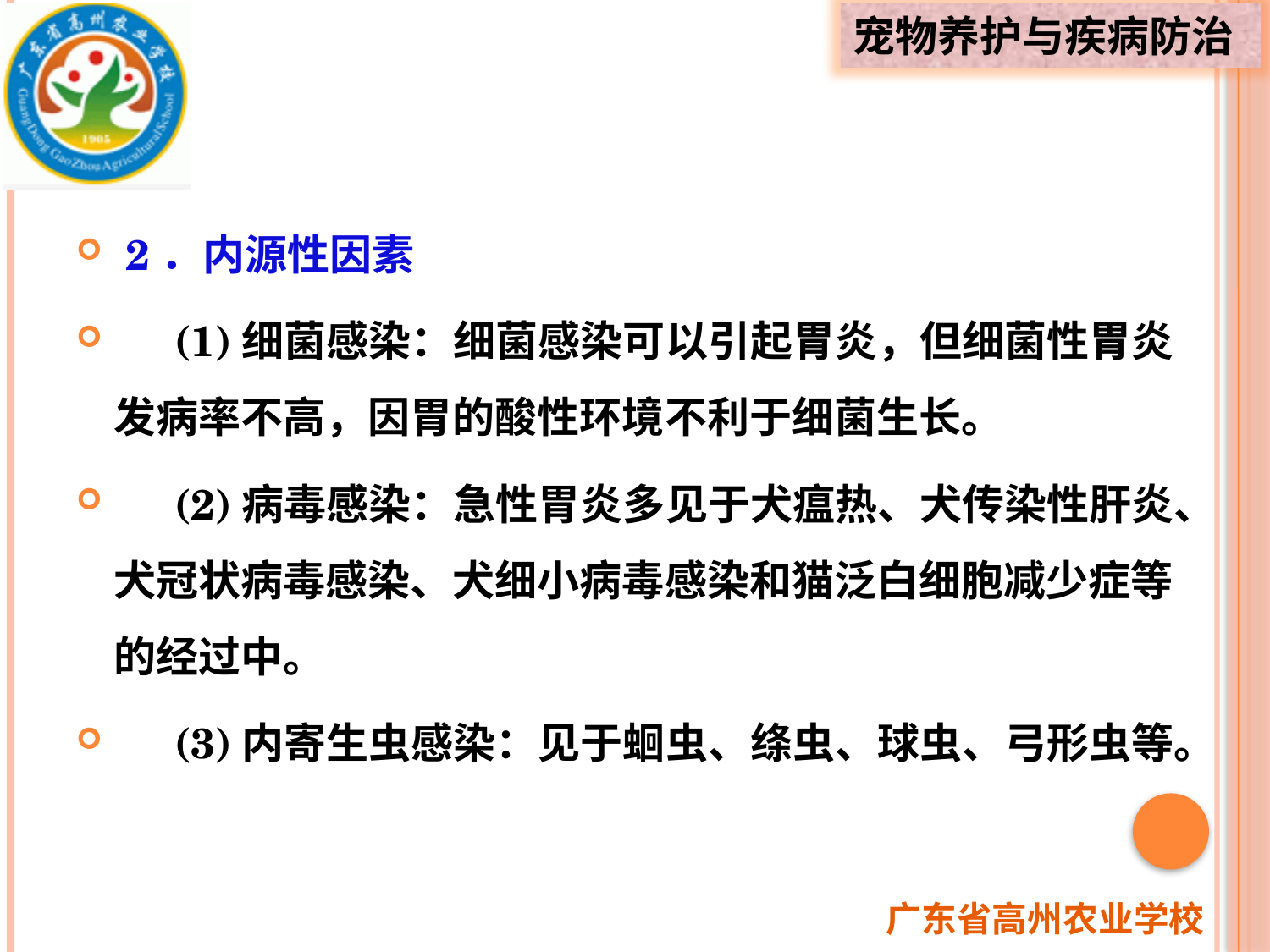

2．内源性因素
     (1)细菌感染：细菌感染可以引起胃炎，但细菌性胃炎发病率不高，因胃的酸性环境不利于细菌生长。
     (2)病毒感染：急性胃炎多见于犬瘟热、犬传染性肝炎、犬冠状病毒感染、犬细小病毒感染和猫泛白细胞减少症等的经过中。
     (3)内寄生虫感染：见于蛔虫、绦虫、球虫、弓形虫等。